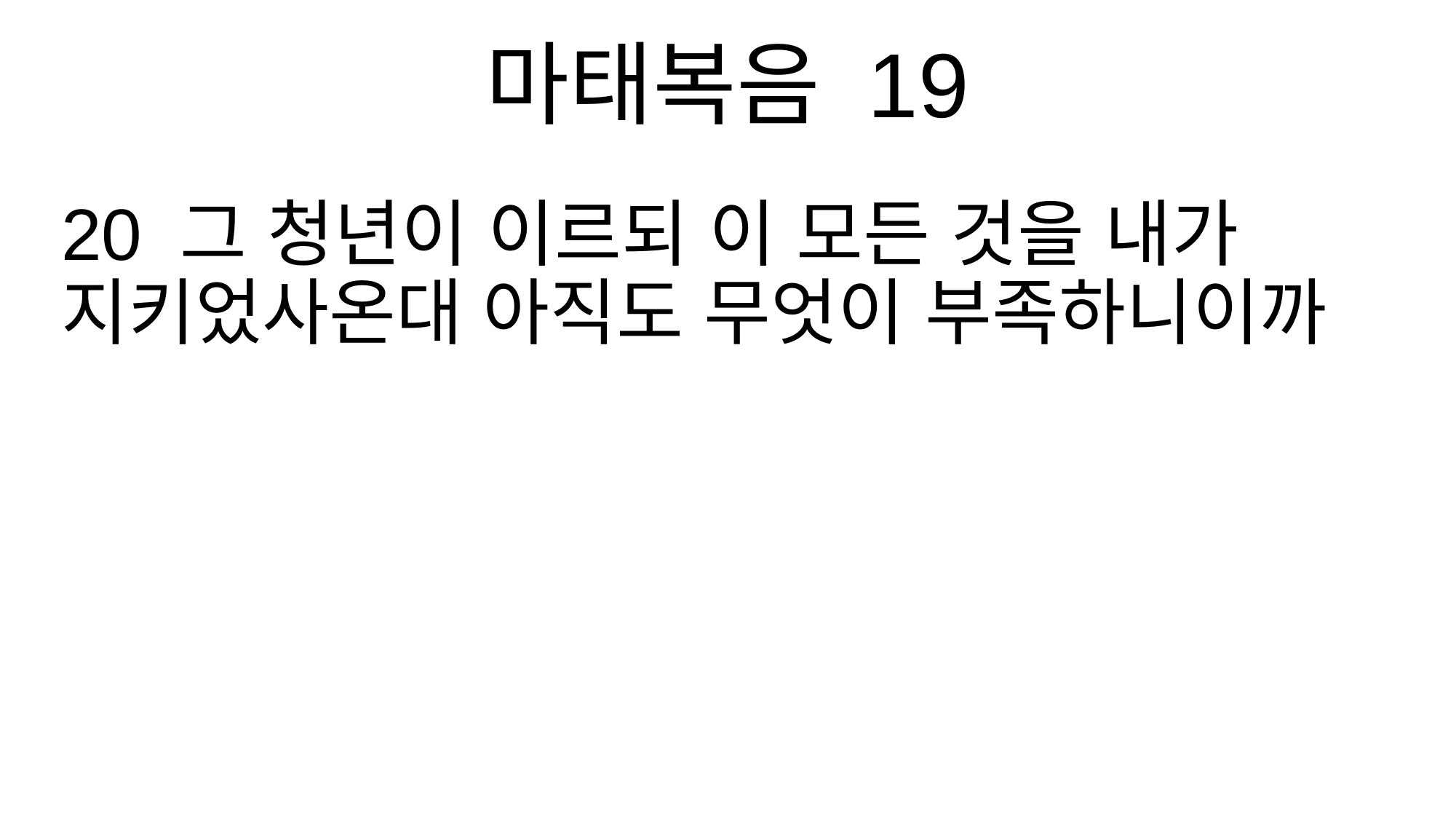

마태복음 19
20 그 청년이 이르되 이 모든 것을 내가 지키었사온대 아직도 무엇이 부족하니이까